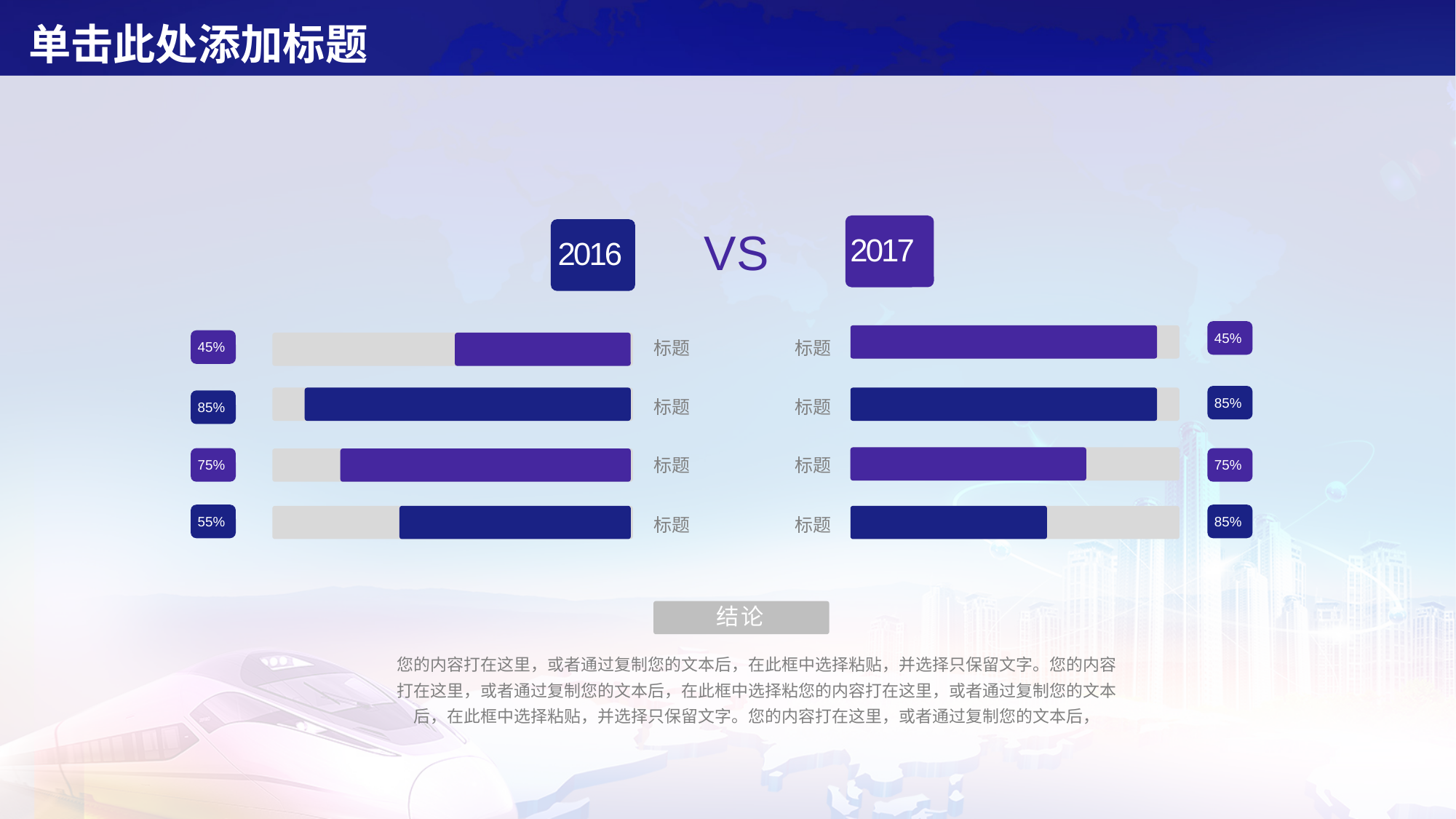

# 单击此处添加标题
VS

2017

2016

45%

45%
标题
标题

85%

标题
标题

85%

75%

75%
标题
标题

55%

85%

标题
标题
结论

您的内容打在这里，或者通过复制您的文本后，在此框中选择粘贴，并选择只保留文字。您的内容打在这里，或者通过复制您的文本后，在此框中选择粘您的内容打在这里，或者通过复制您的文本后，在此框中选择粘贴，并选择只保留文字。您的内容打在这里，或者通过复制您的文本后，